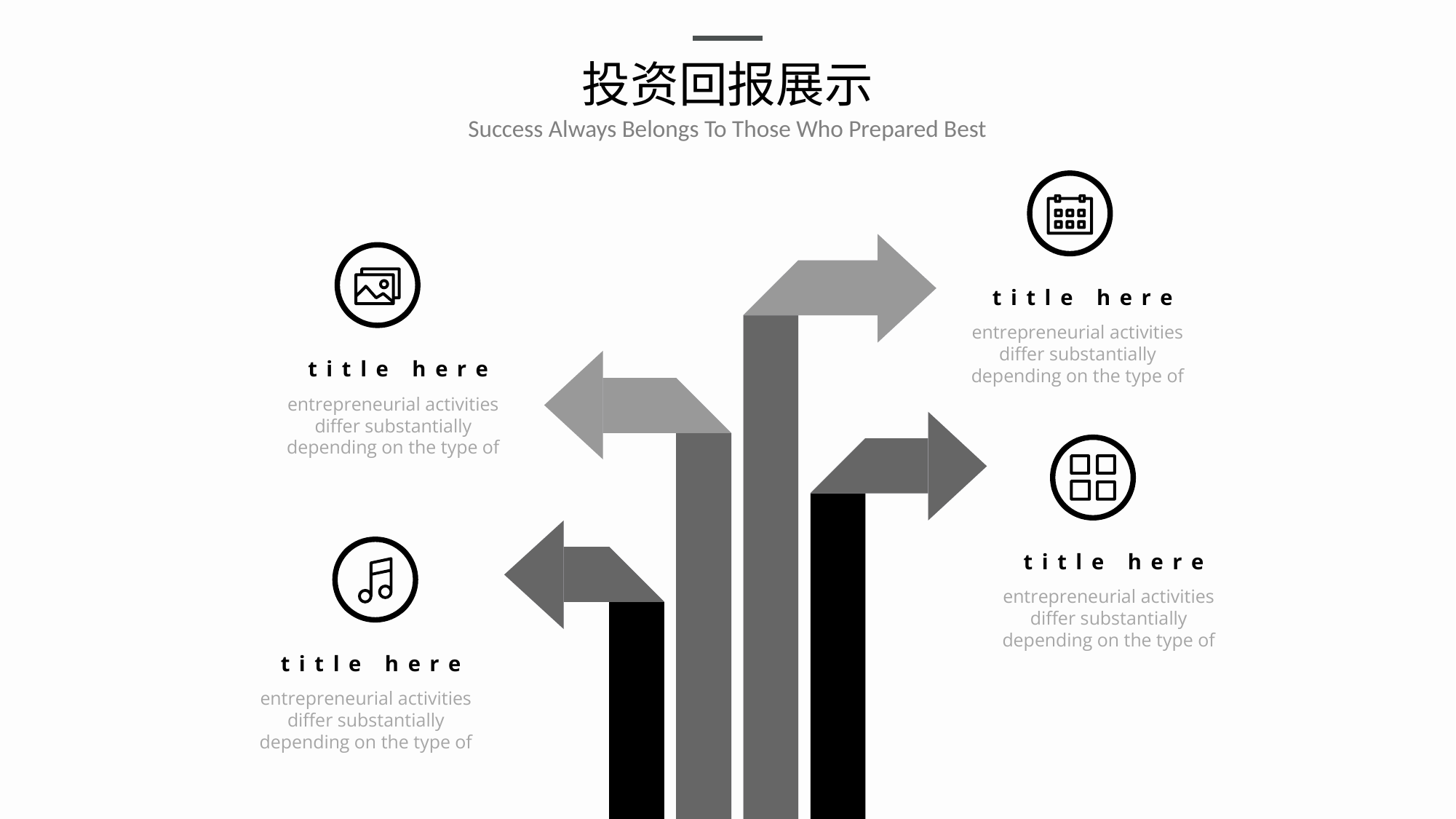

# 投资回报展示
Success Always Belongs To Those Who Prepared Best

title here
entrepreneurial activities differ substantially depending on the type of
title here
entrepreneurial activities differ substantially depending on the type of

title here
entrepreneurial activities differ substantially depending on the type of
title here
entrepreneurial activities differ substantially depending on the type of